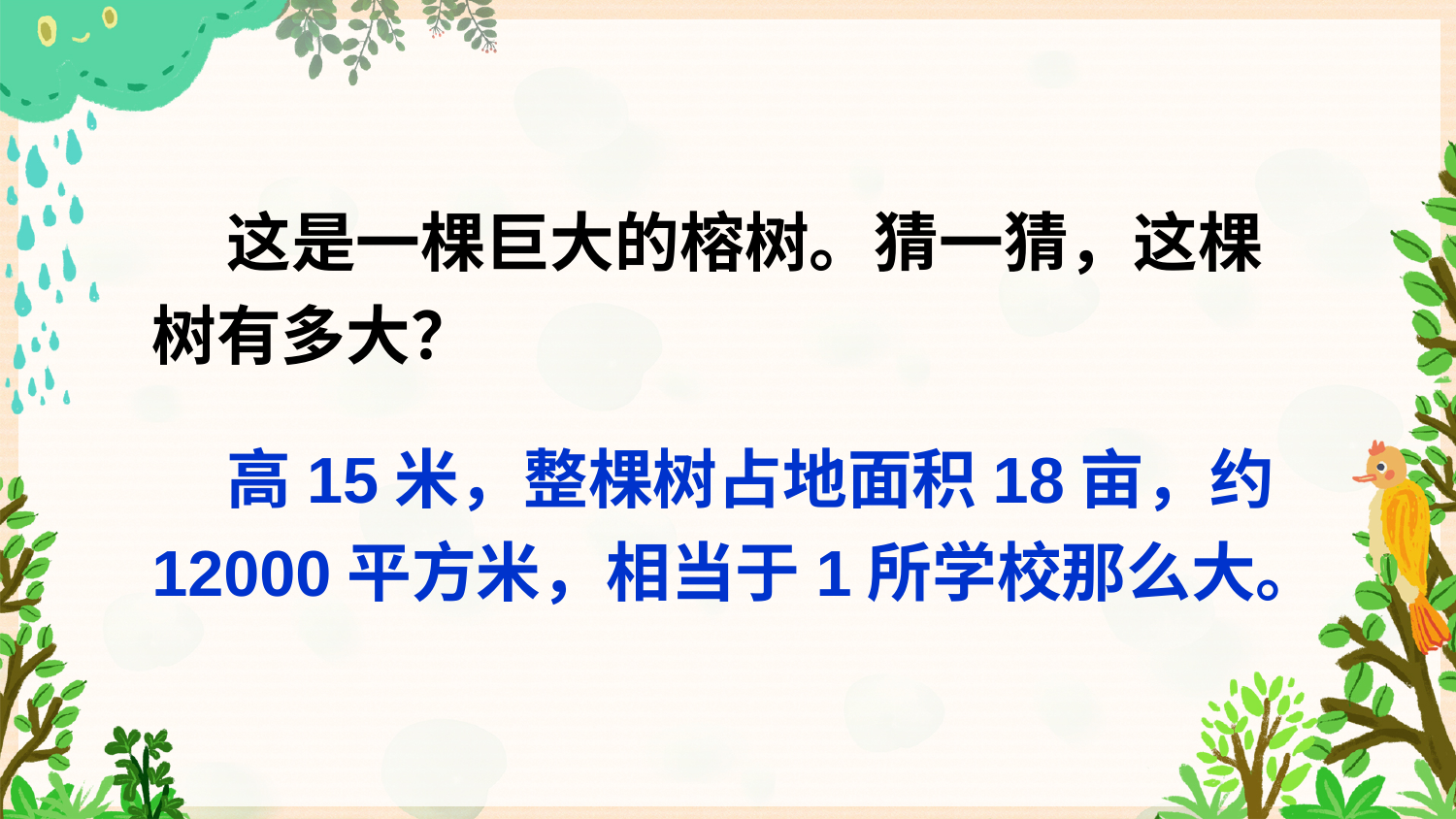

这是一棵巨大的榕树。猜一猜，这棵树有多大？
    高15米，整棵树占地面积18亩，约12000平方米，相当于1所学校那么大。